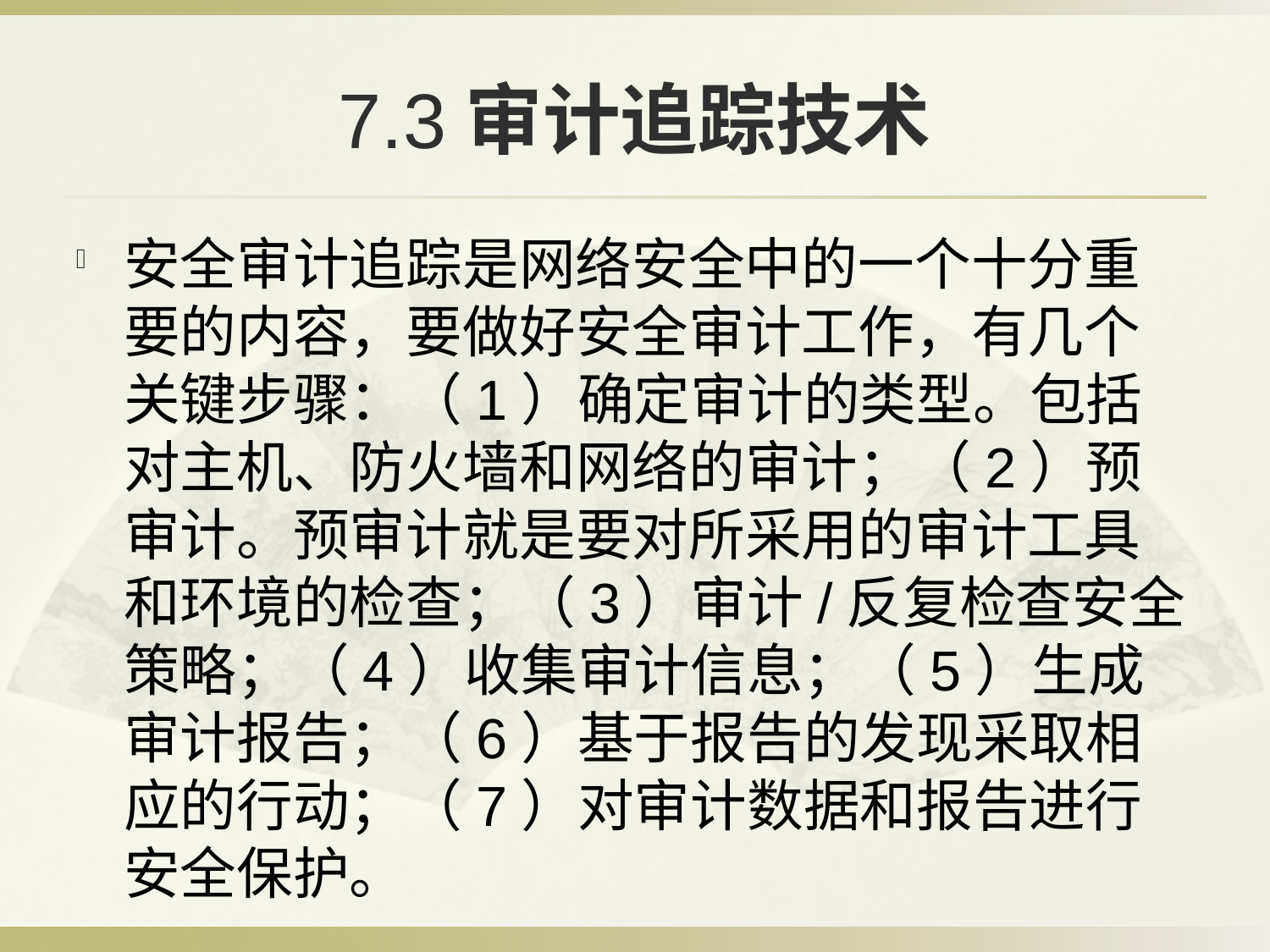

# 7.3审计追踪技术
安全审计追踪是网络安全中的一个十分重要的内容，要做好安全审计工作，有几个关键步骤：（1）确定审计的类型。包括对主机、防火墙和网络的审计；（2）预审计。预审计就是要对所采用的审计工具和环境的检查；（3）审计/反复检查安全策略；（4）收集审计信息；（5）生成审计报告；（6）基于报告的发现采取相应的行动；（7）对审计数据和报告进行安全保护。